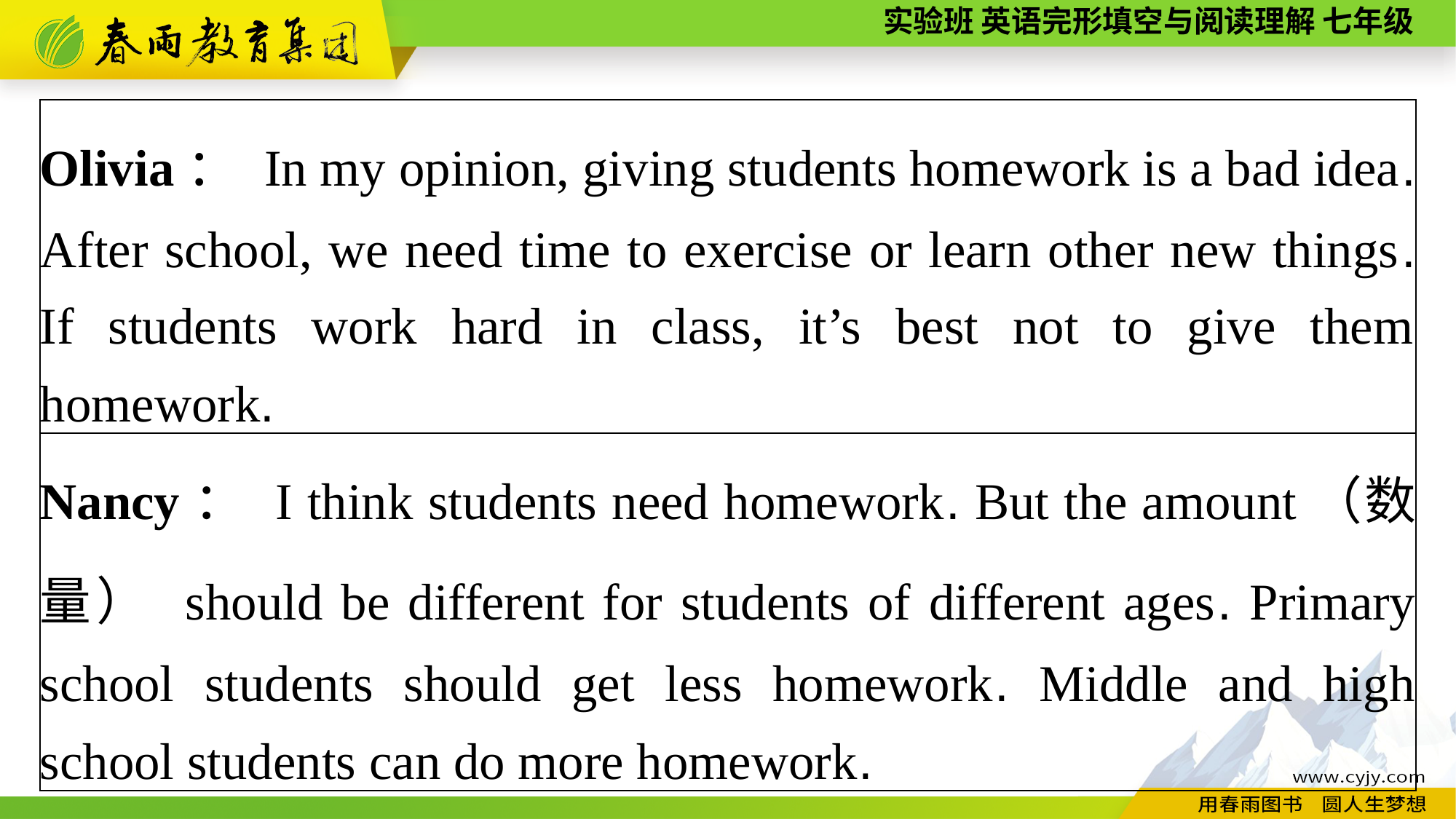

| Olivia： In my opinion, giving students homework is a bad idea. After school, we need time to exercise or learn other new things. If students work hard in class, it’s best not to give them homework. |
| --- |
| Nancy： I think students need homework. But the amount（数量） should be different for students of different ages. Primary school students should get less homework. Middle and high school students can do more homework. |